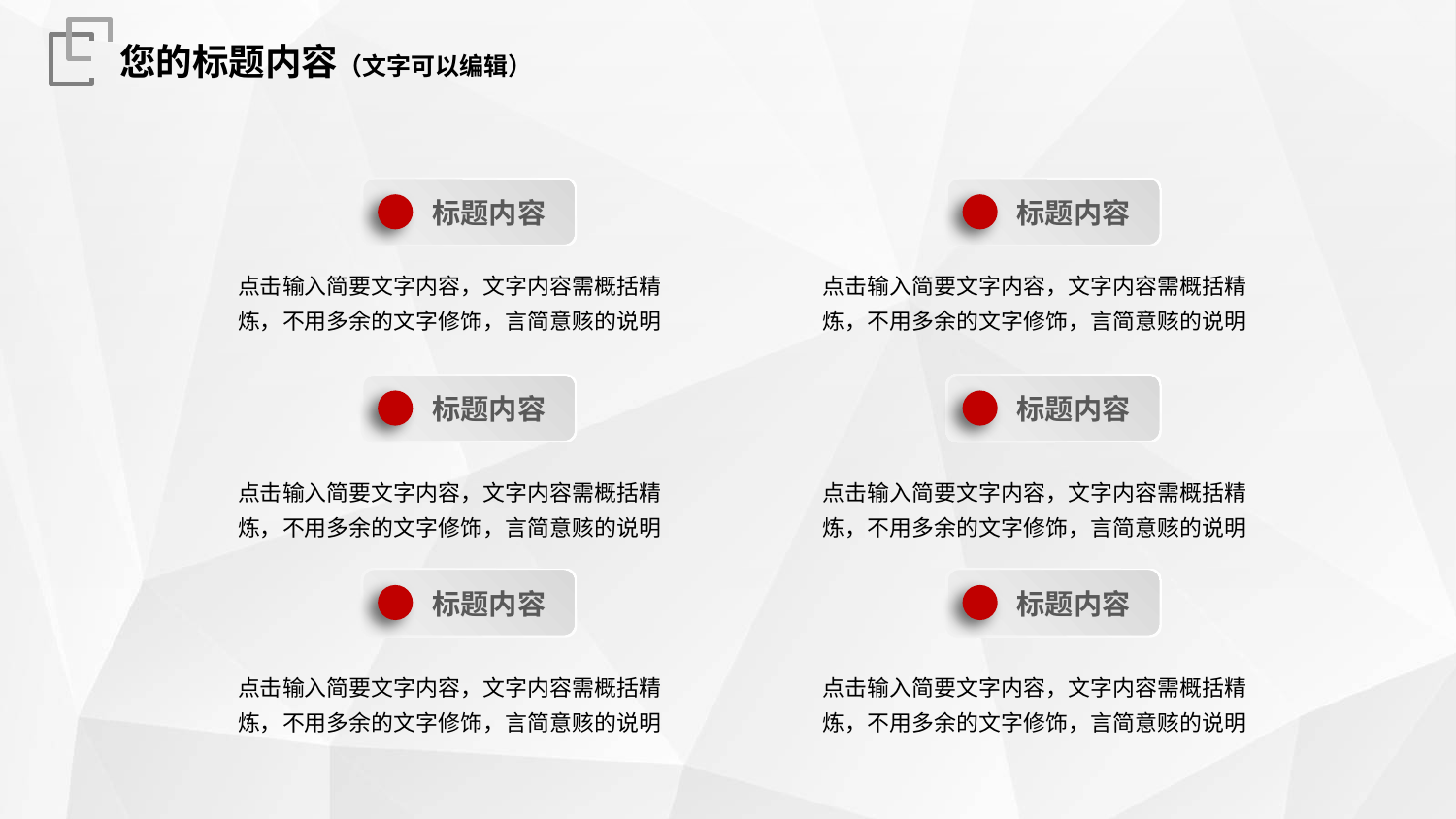

您的标题内容（文字可以编辑）

标题内容

标题内容
点击输入简要文字内容，文字内容需概括精炼，不用多余的文字修饰，言简意赅的说明
点击输入简要文字内容，文字内容需概括精炼，不用多余的文字修饰，言简意赅的说明

标题内容

标题内容
点击输入简要文字内容，文字内容需概括精炼，不用多余的文字修饰，言简意赅的说明
点击输入简要文字内容，文字内容需概括精炼，不用多余的文字修饰，言简意赅的说明

标题内容

标题内容
点击输入简要文字内容，文字内容需概括精炼，不用多余的文字修饰，言简意赅的说明
点击输入简要文字内容，文字内容需概括精炼，不用多余的文字修饰，言简意赅的说明